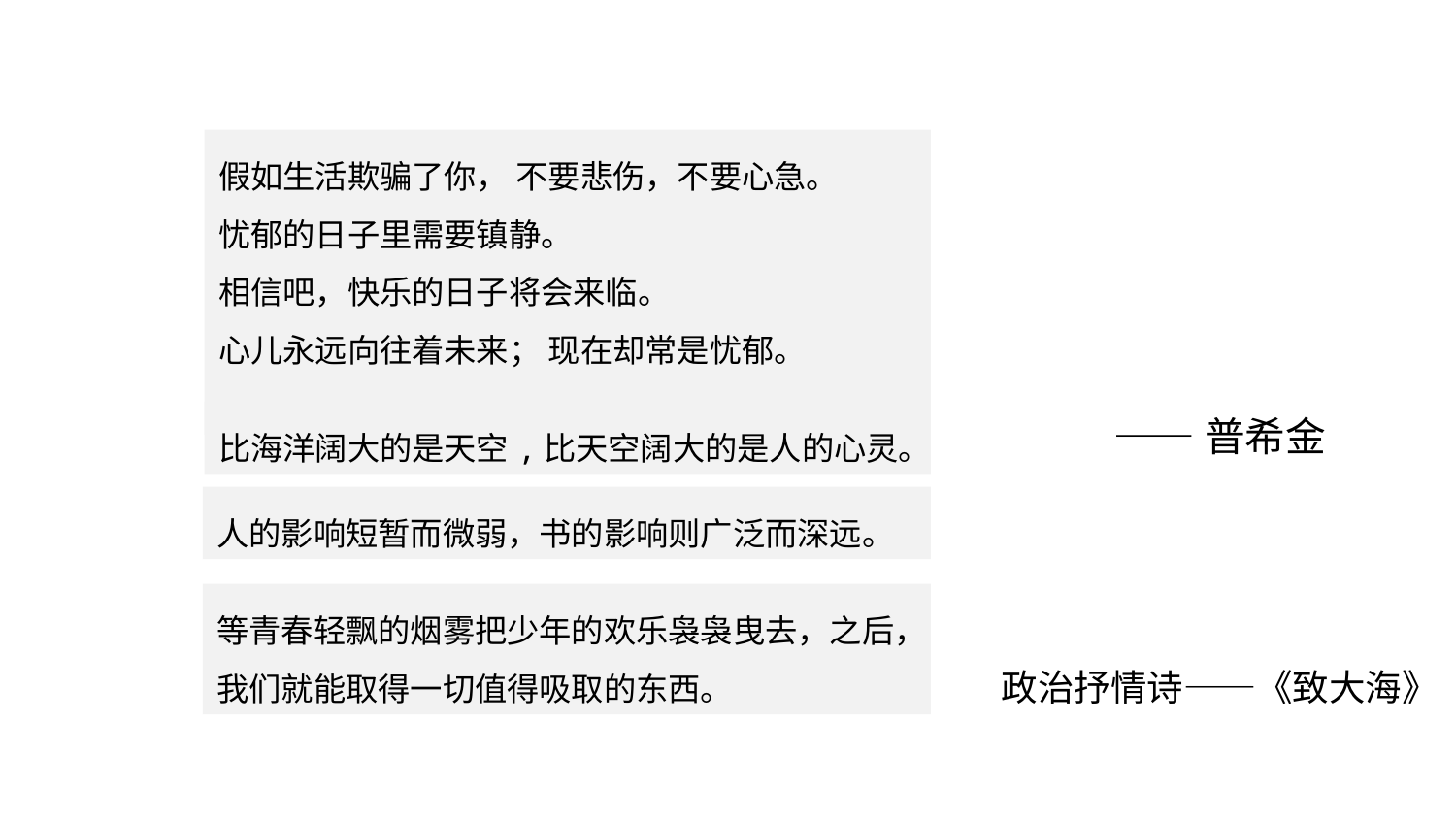

新课导入
假如生活欺骗了你， 不要悲伤，不要心急。
忧郁的日子里需要镇静。
相信吧，快乐的日子将会来临。
心儿永远向往着未来； 现在却常是忧郁。
——普希金
比海洋阔大的是天空,比天空阔大的是人的心灵。
人的影响短暂而微弱，书的影响则广泛而深远。
等青春轻飘的烟雾把少年的欢乐袅袅曳去，之后，我们就能取得一切值得吸取的东西。
政治抒情诗——《致大海》